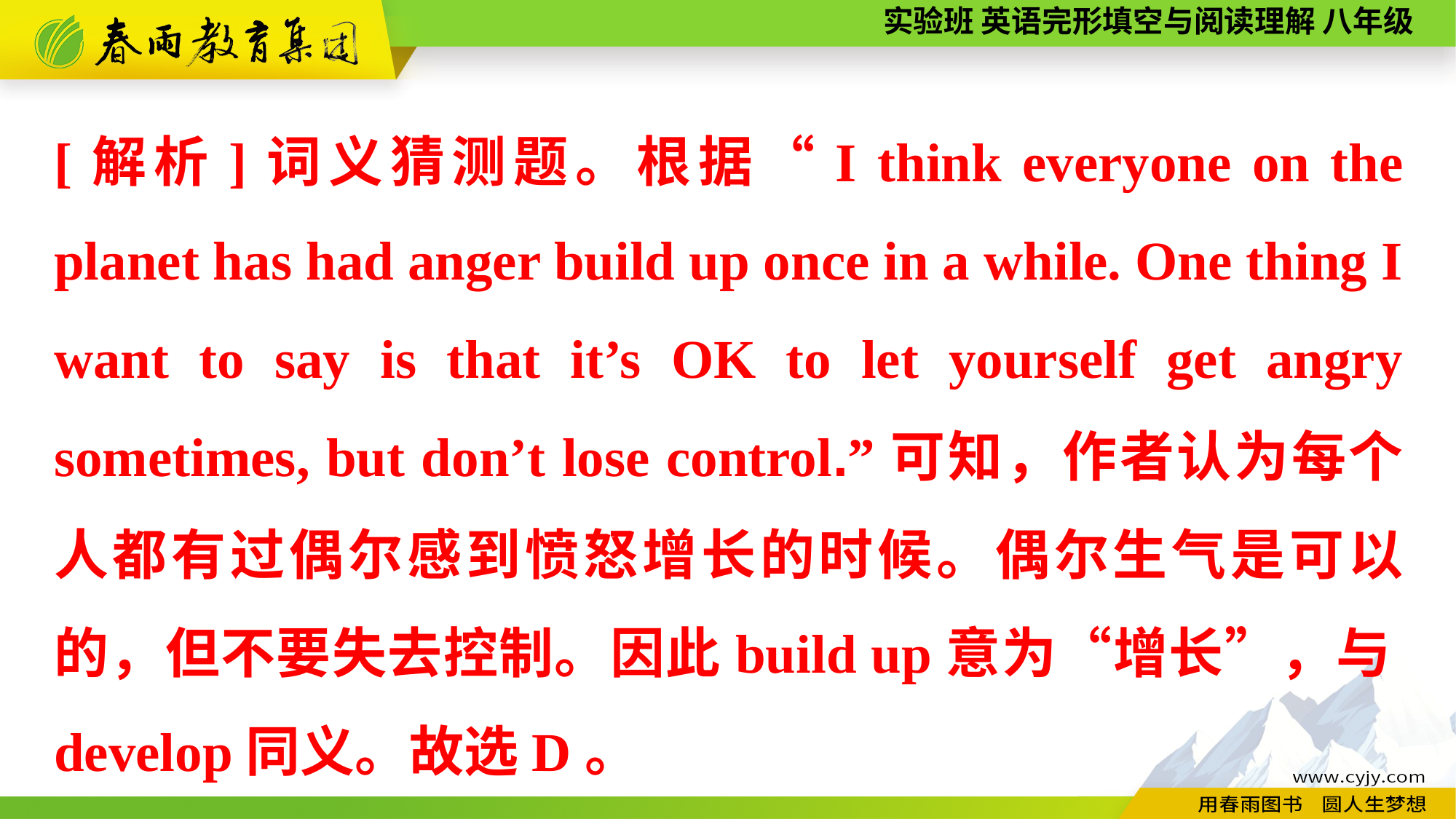

[解析]词义猜测题。根据“I think everyone on the planet has had anger build up once in a while. One thing I want to say is that it’s OK to let yourself get angry sometimes, but don’t lose control.”可知，作者认为每个人都有过偶尔感到愤怒增长的时候。偶尔生气是可以的，但不要失去控制。因此build up意为“增长”，与develop同义。故选D。